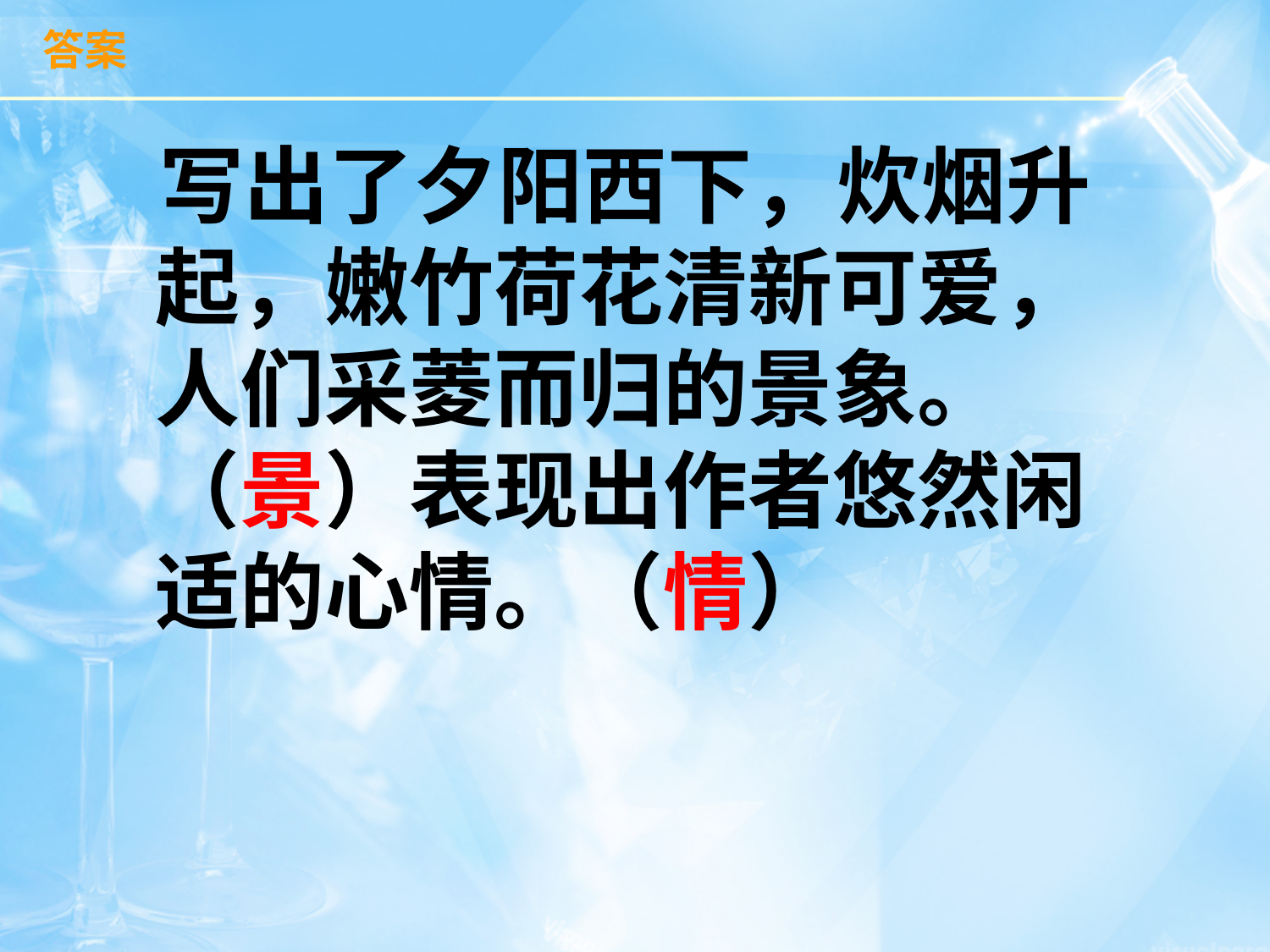

# 答案
   写出了夕阳西下，炊烟升起，嫩竹荷花清新可爱，人们采菱而归的景象。（景）表现出作者悠然闲适的心情。（情）